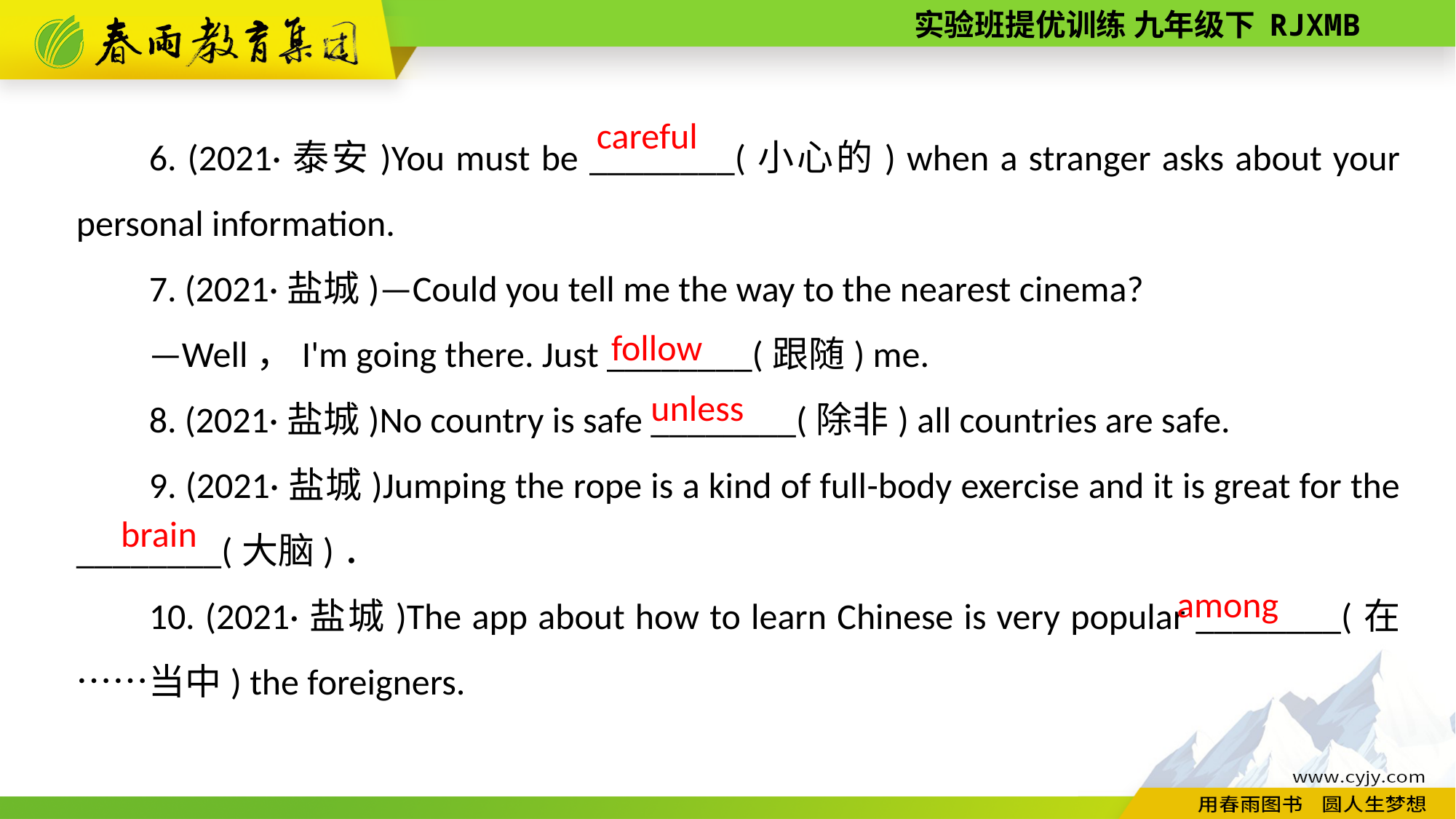

6. (2021·泰安)You must be ________(小心的) when a stranger asks about your personal information.
7. (2021·盐城)—Could you tell me the way to the nearest cinema?
—Well，I'm going there. Just ________(跟随) me.
8. (2021·盐城)No country is safe ________(除非) all countries are safe.
9. (2021·盐城)Jumping the rope is a kind of full­-body exercise and it is great for the ________(大脑)．
10. (2021·盐城)The app about how to learn Chinese is very popular ________(在……当中) the foreigners.
careful
follow
 unless
 brain
among